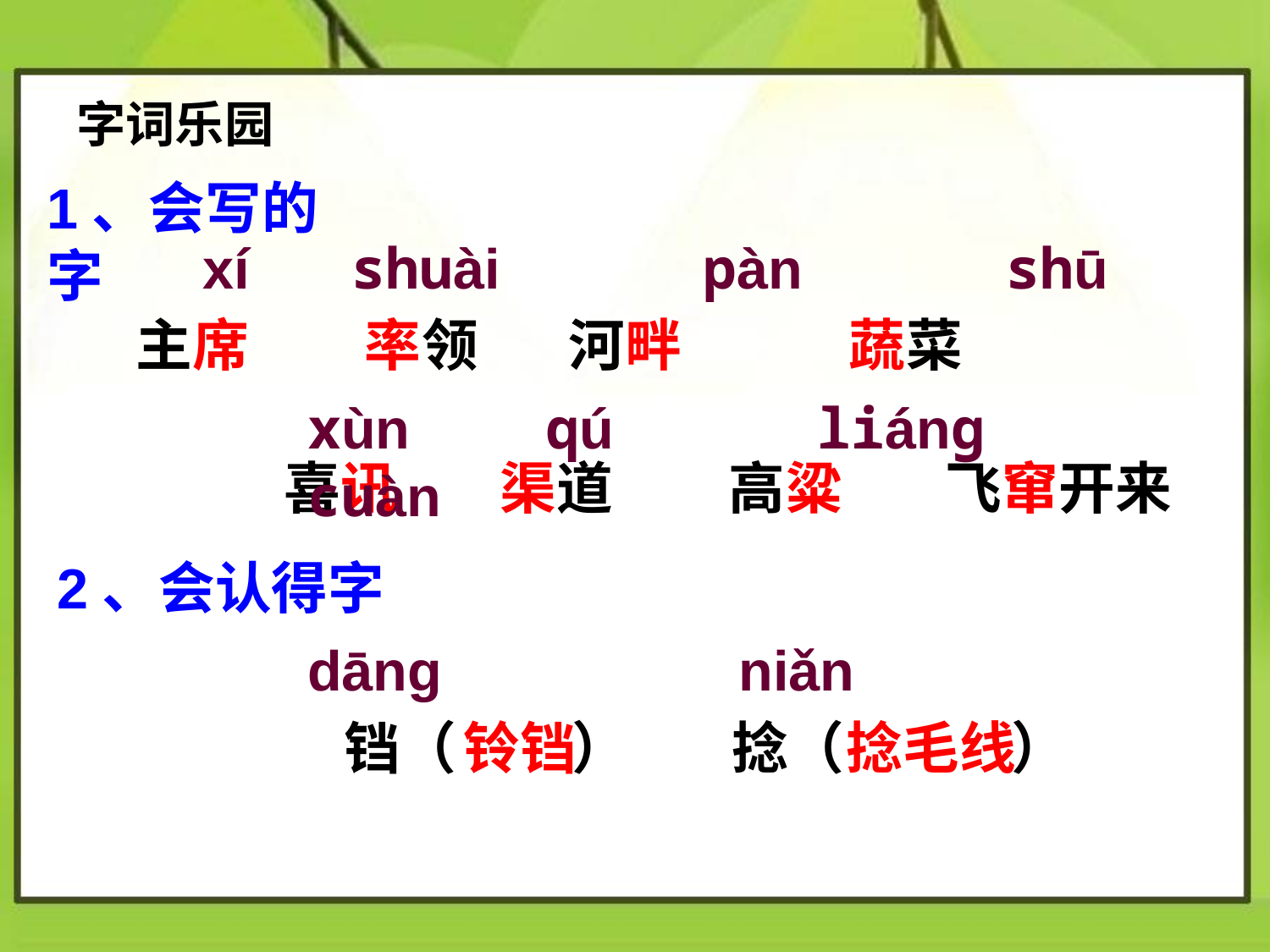

字词乐园
1、会写的字
 xí   shuài      pàn      shū
   主席         率领       河畔             蔬菜
xùn    qú      liáng    cuàn
 喜讯        渠道         高粱        飞窜开来
2、会认得字

dāng                   niǎn
 铛（         ）        捻（             ）
 铃铛                     捻毛线